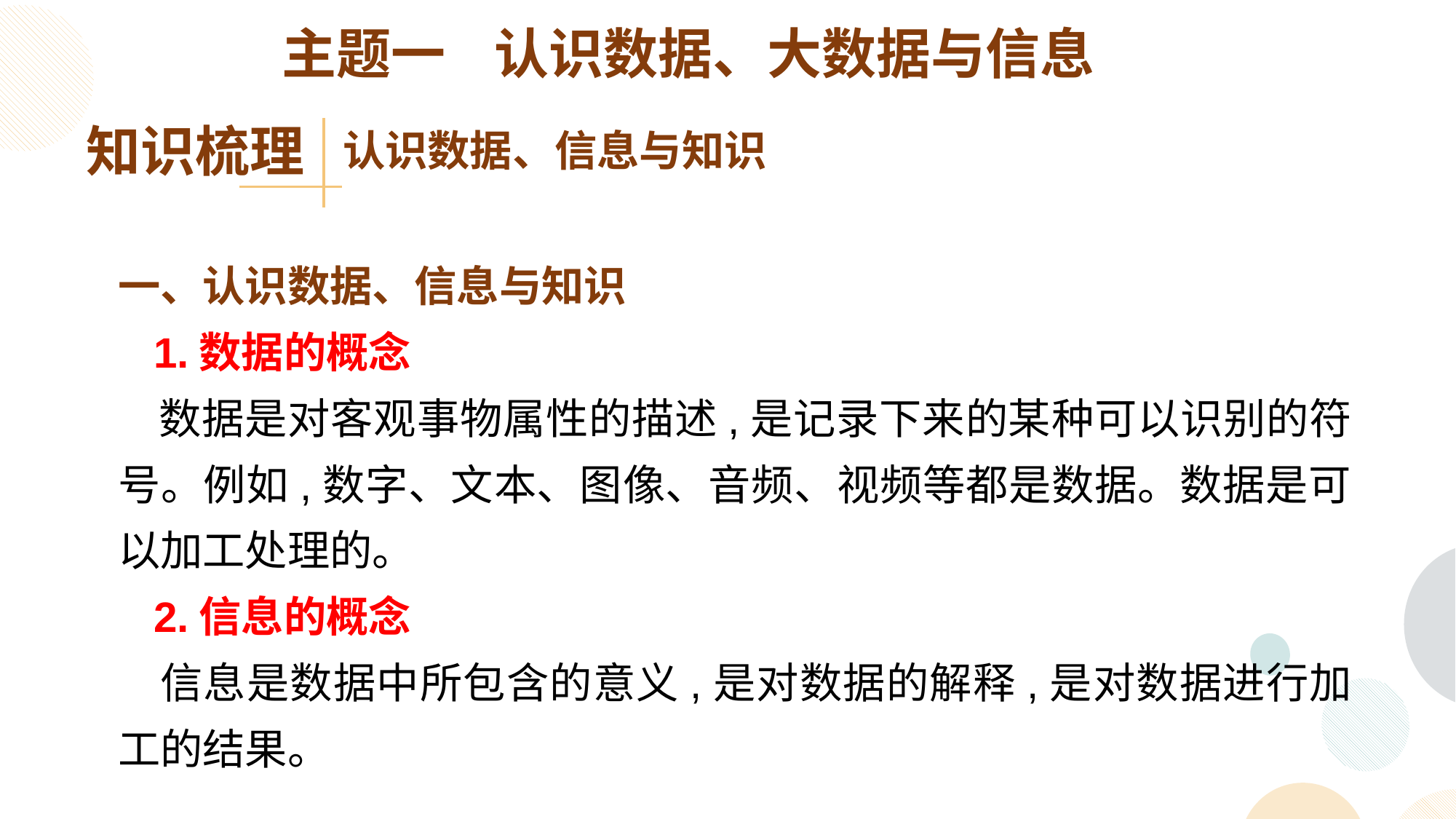

主题一    认识数据、大数据与信息
知识梳理
认识数据、信息与知识
一、认识数据、信息与知识
   1.数据的概念
   数据是对客观事物属性的描述,是记录下来的某种可以识别的符号。例如,数字、文本、图像、音频、视频等都是数据。数据是可以加工处理的。
   2.信息的概念
   信息是数据中所包含的意义,是对数据的解释,是对数据进行加工的结果。